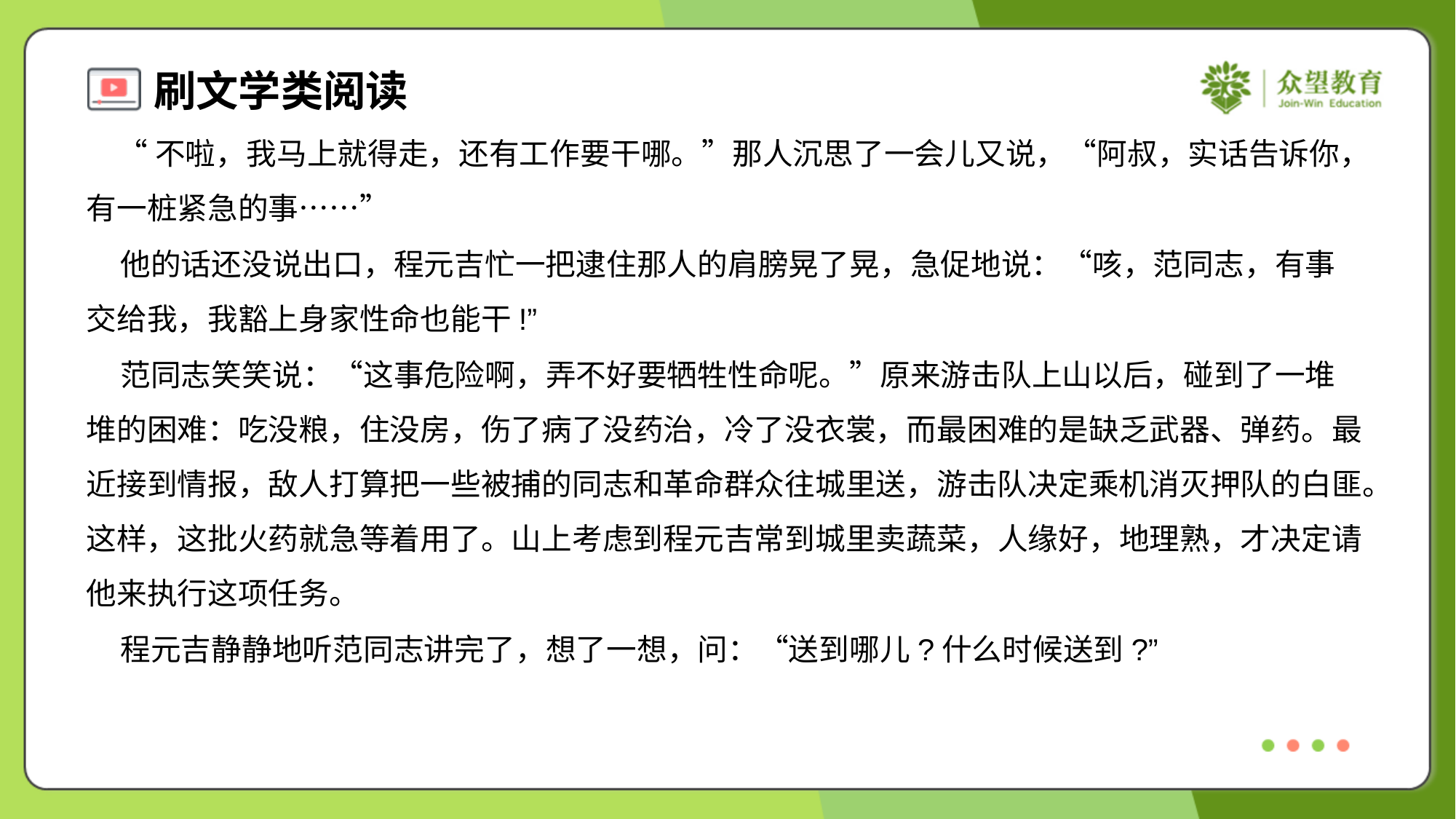

“不啦，我马上就得走，还有工作要干哪。”那人沉思了一会儿又说，“阿叔，实话告诉你，
有一桩紧急的事……”
    他的话还没说出口，程元吉忙一把逮住那人的肩膀晃了晃，急促地说：“咳，范同志，有事
交给我，我豁上身家性命也能干!”
    范同志笑笑说：“这事危险啊，弄不好要牺牲性命呢。”原来游击队上山以后，碰到了一堆
堆的困难：吃没粮，住没房，伤了病了没药治，冷了没衣裳，而最困难的是缺乏武器、弹药。最
近接到情报，敌人打算把一些被捕的同志和革命群众往城里送，游击队决定乘机消灭押队的白匪。
这样，这批火药就急等着用了。山上考虑到程元吉常到城里卖蔬菜，人缘好，地理熟，才决定请
他来执行这项任务。
    程元吉静静地听范同志讲完了，想了一想，问：“送到哪儿?什么时候送到?”